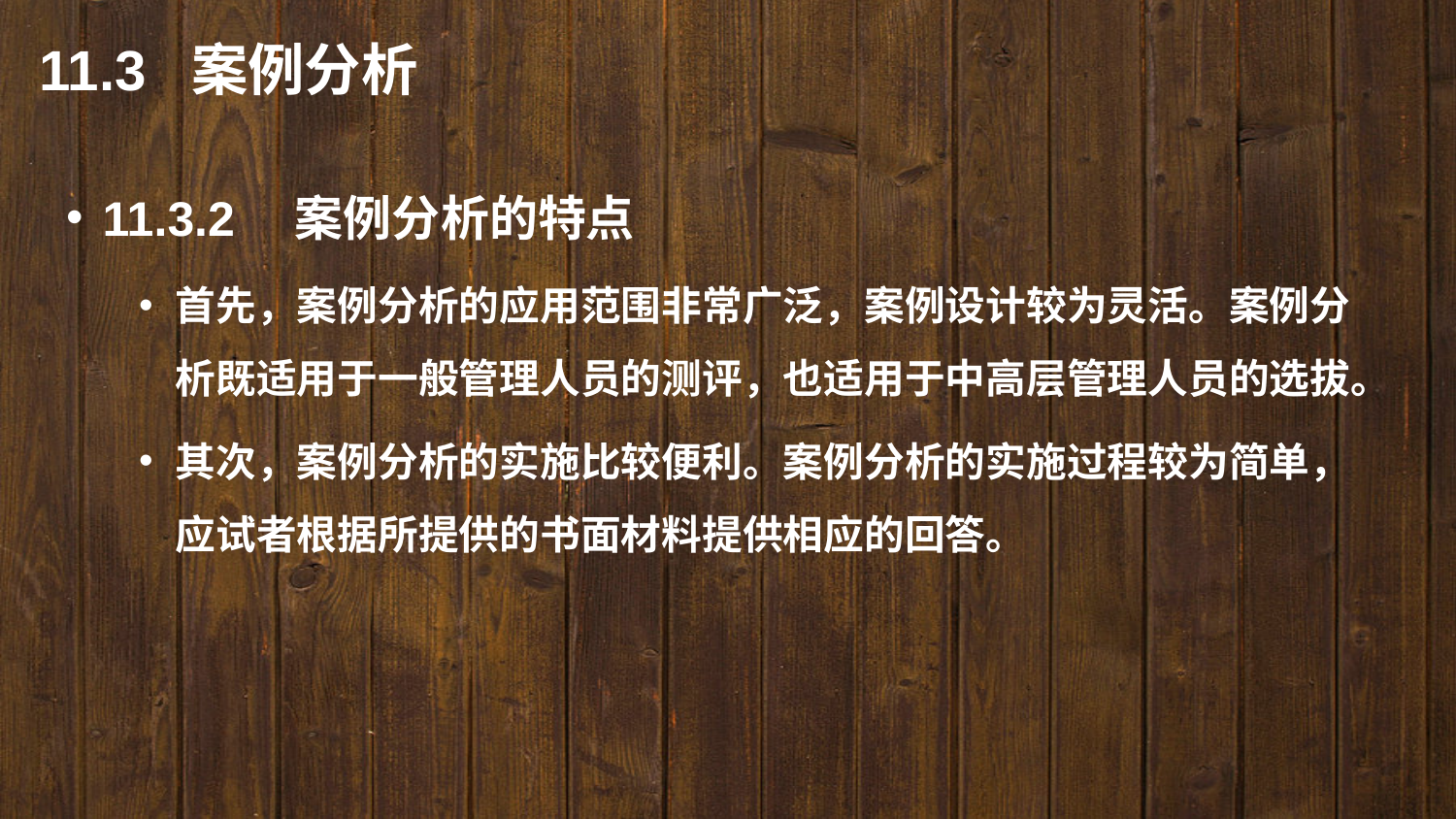

11.3  案例分析
11.3.2　案例分析的特点
首先，案例分析的应用范围非常广泛，案例设计较为灵活。案例分析既适用于一般管理人员的测评，也适用于中高层管理人员的选拔。
其次，案例分析的实施比较便利。案例分析的实施过程较为简单，应试者根据所提供的书面材料提供相应的回答。